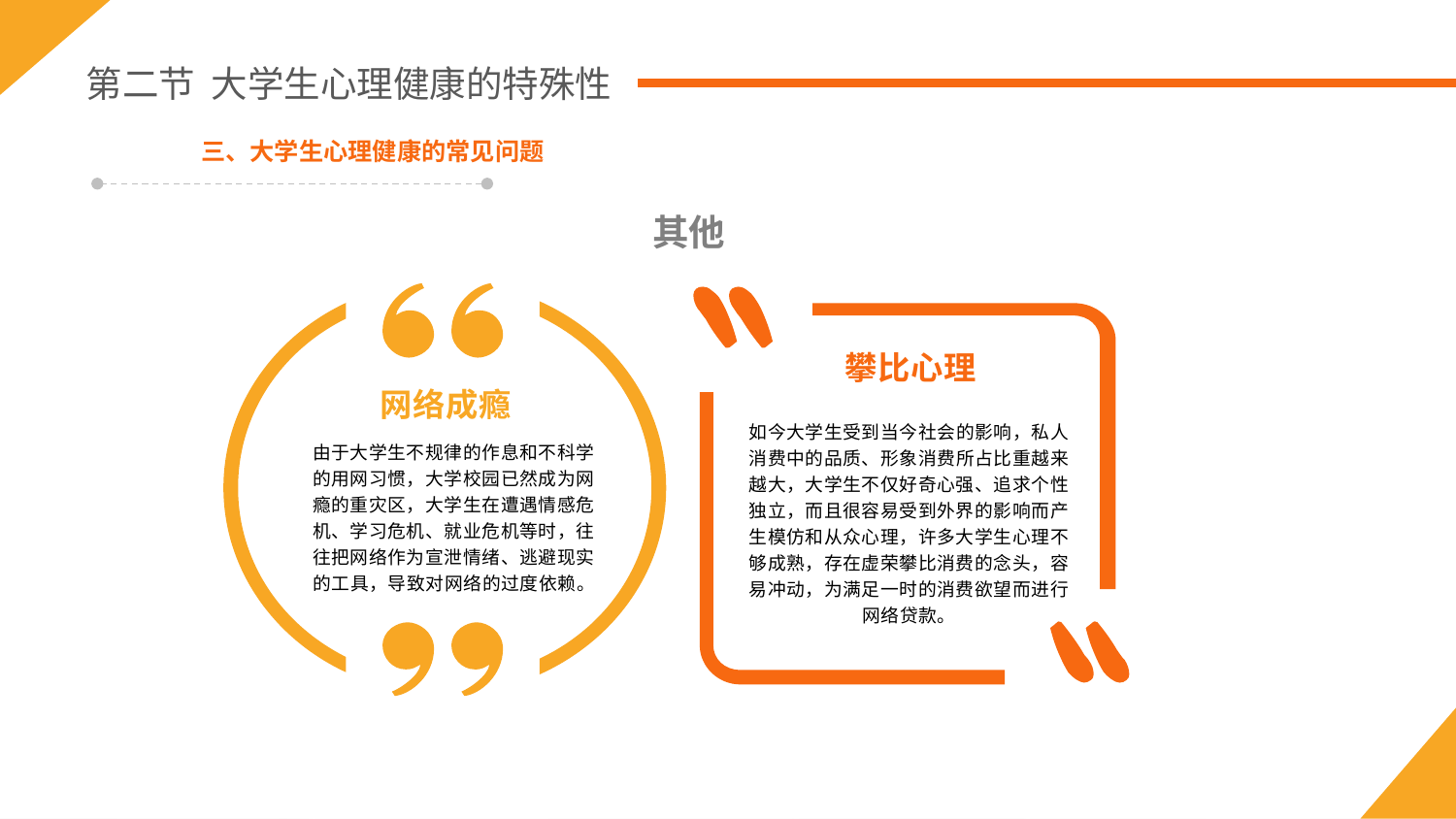

第二节  大学生心理健康的特殊性
三、大学生心理健康的常见问题
其他

攀比心理
 网络成瘾
由于大学生不规律的作息和不科学的用网习惯，大学校园已然成为网瘾的重灾区，大学生在遭遇情感危机、学习危机、就业危机等时，往往把网络作为宣泄情绪、逃避现实的工具，导致对网络的过度依赖。
如今大学生受到当今社会的影响，私人消费中的品质、形象消费所占比重越来越大，大学生不仅好奇心强、追求个性独立，而且很容易受到外界的影响而产生模仿和从众心理，许多大学生心理不够成熟，存在虚荣攀比消费的念头，容易冲动，为满足一时的消费欲望而进行网络贷款。